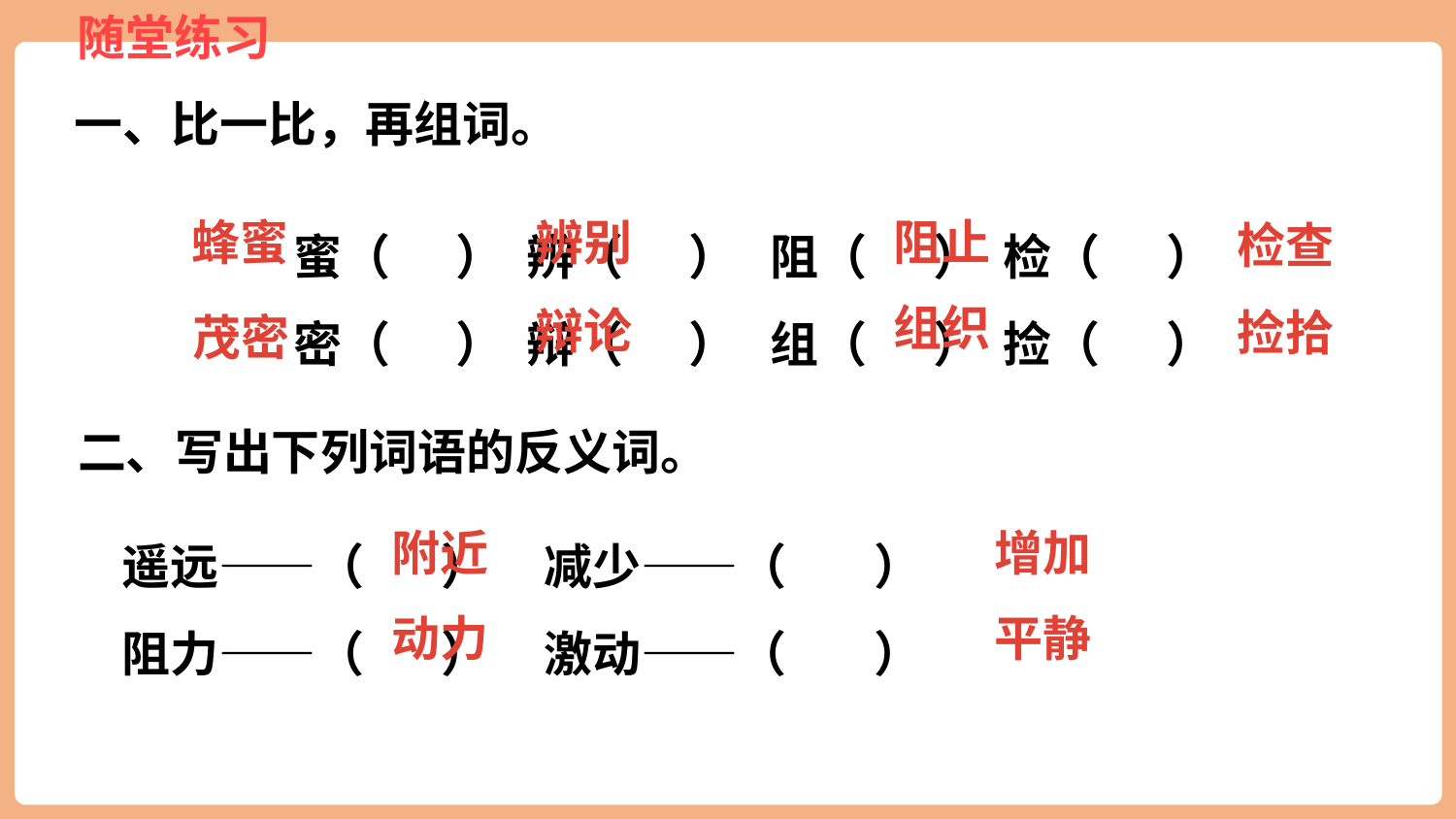

一、比一比，再组词。
蜜（      ）  辨（      ）   阻（      ）  检（      ）
密（      ）  辩（      ）   组（      ）  捡（      ）
辨别
蜂蜜
阻止
检查
组织
茂密
辩论
捡拾
二、写出下列词语的反义词。
遥远——（       ）     减少——（        ）
阻力——（       ）     激动——（        ）
附近
增加
动力
平静